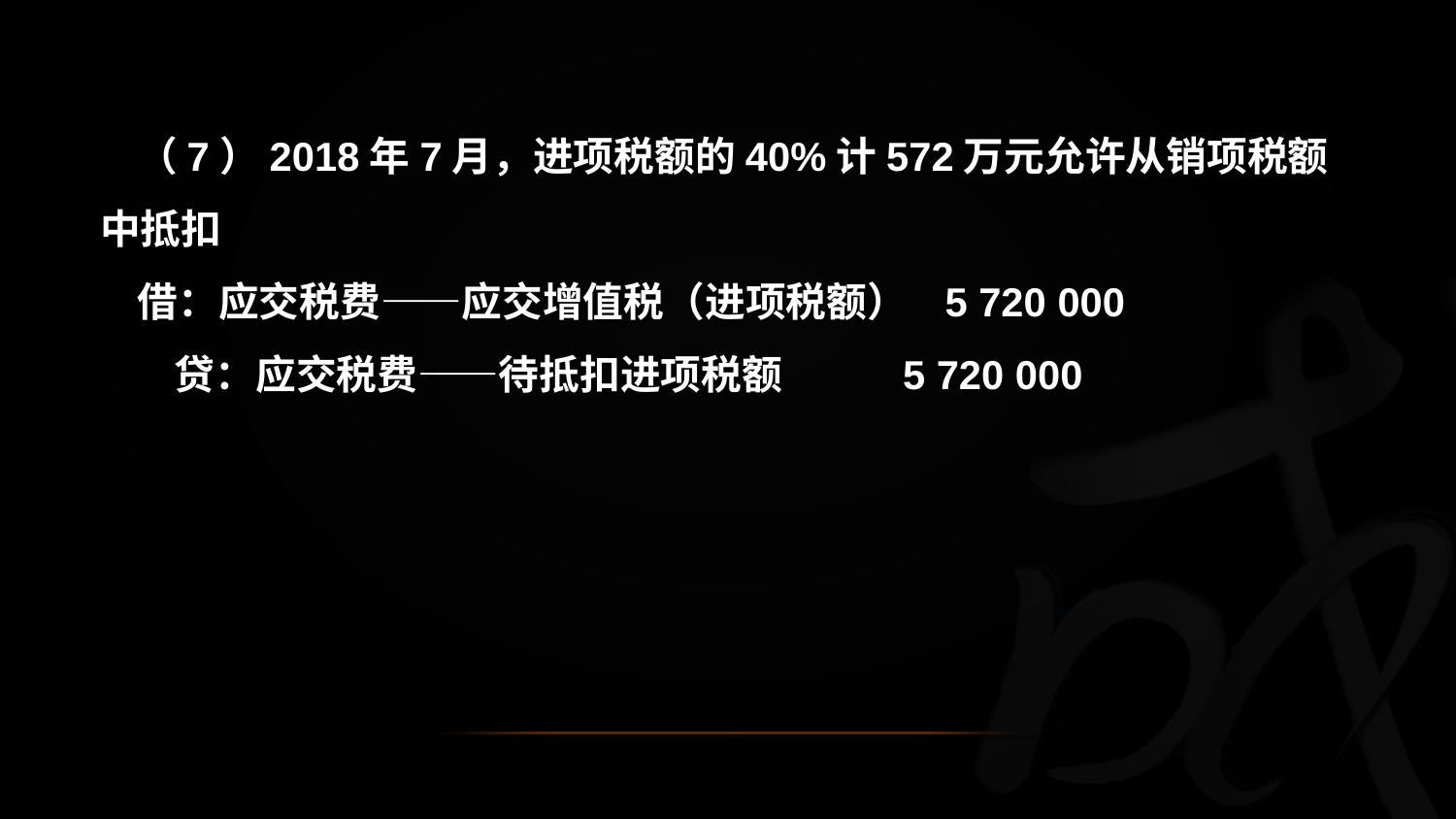

（7）2018年7月，进项税额的40%计572万元允许从销项税额中抵扣
   借：应交税费——应交增值税（进项税额）   5 720 000
       贷：应交税费——待抵扣进项税额            5 720 000